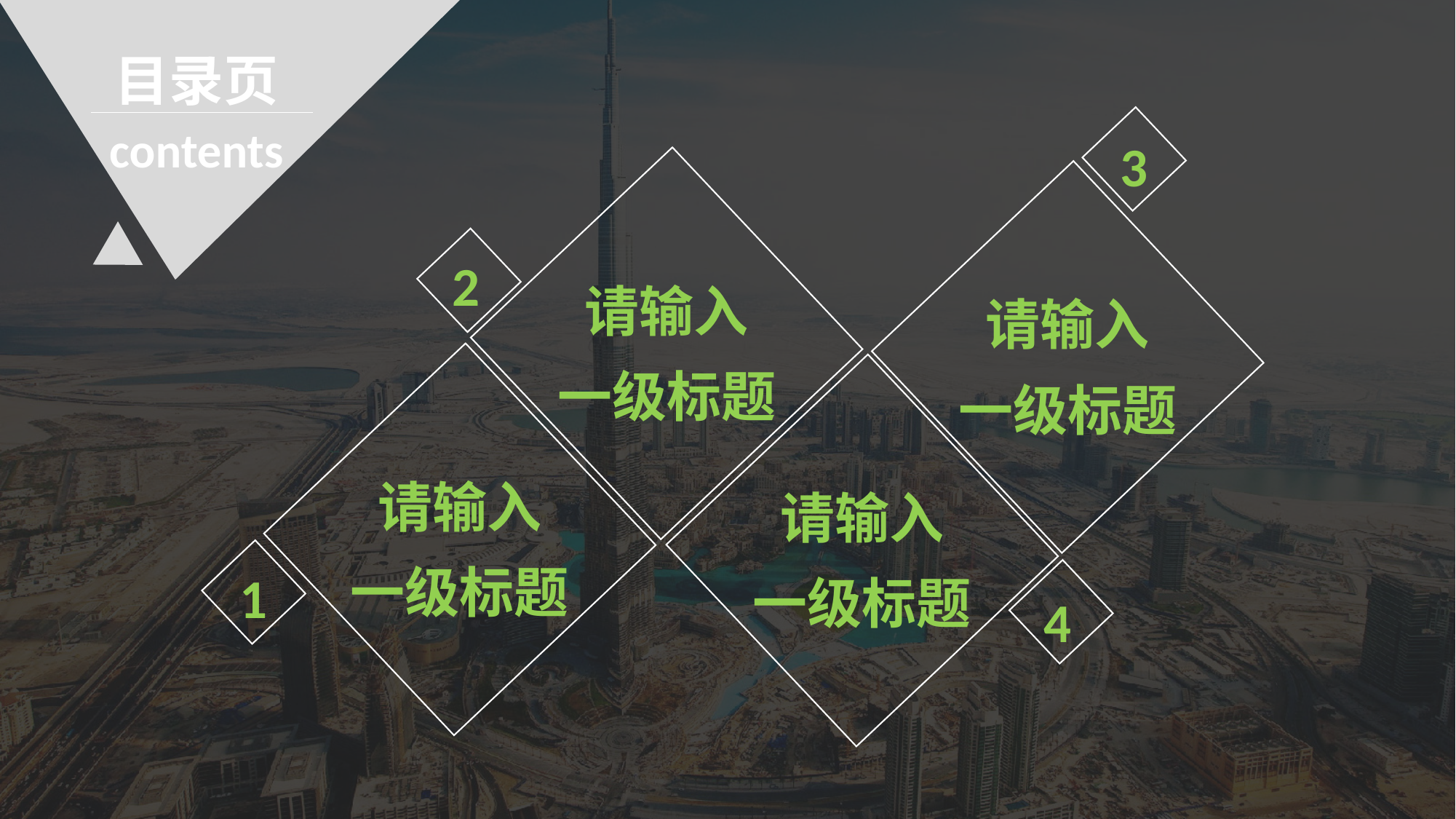

目录页
contents
3

请输入
一级标题

请输入
一级标题
2

请输入
一级标题

请输入
一级标题
1

4